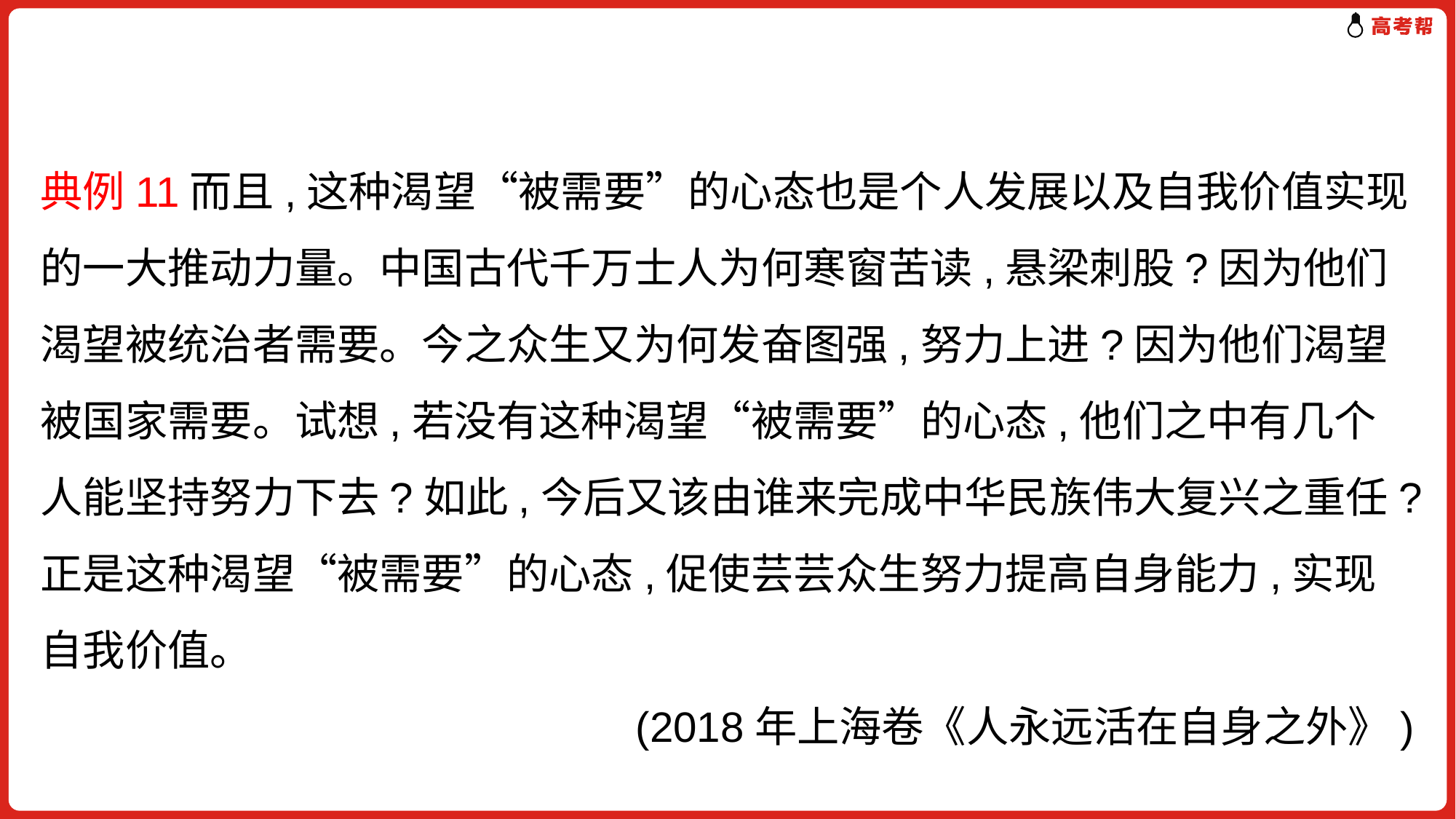

典例11而且,这种渴望“被需要”的心态也是个人发展以及自我价值实现的一大推动力量。中国古代千万士人为何寒窗苦读,悬梁刺股?因为他们渴望被统治者需要。今之众生又为何发奋图强,努力上进?因为他们渴望被国家需要。试想,若没有这种渴望“被需要”的心态,他们之中有几个人能坚持努力下去?如此,今后又该由谁来完成中华民族伟大复兴之重任?正是这种渴望“被需要”的心态,促使芸芸众生努力提高自身能力,实现自我价值。
(2018年上海卷《人永远活在自身之外》)